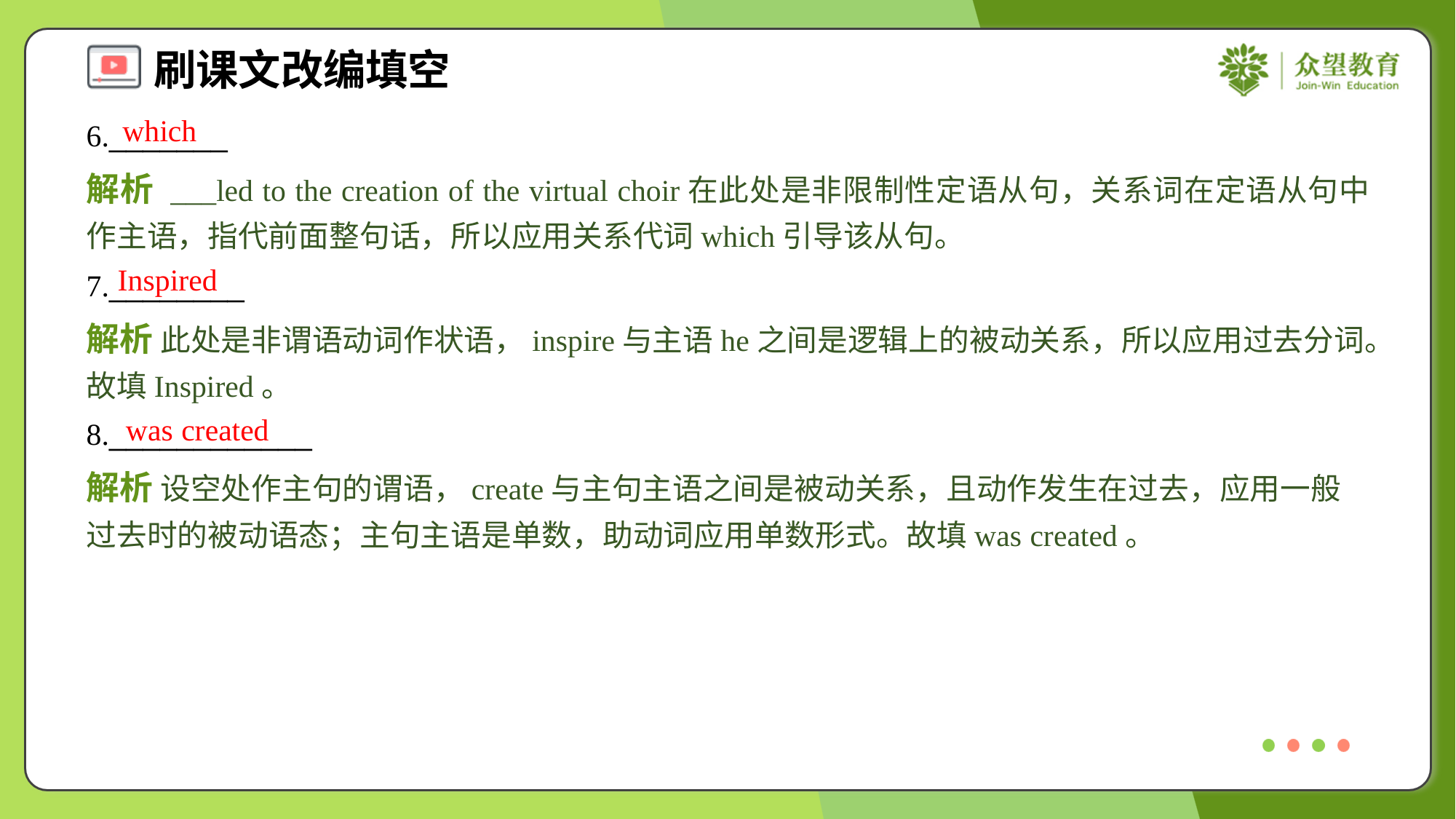

which
6._______
解析 ___led to the creation of the virtual choir在此处是非限制性定语从句，关系词在定语从句中作主语，指代前面整句话，所以应用关系代词which引导该从句。
Inspired
7.________
解析 此处是非谓语动词作状语，inspire与主语he之间是逻辑上的被动关系，所以应用过去分词。故填Inspired。
was created
8.____________
解析 设空处作主句的谓语，create与主句主语之间是被动关系，且动作发生在过去，应用一般过去时的被动语态；主句主语是单数，助动词应用单数形式。故填was created。